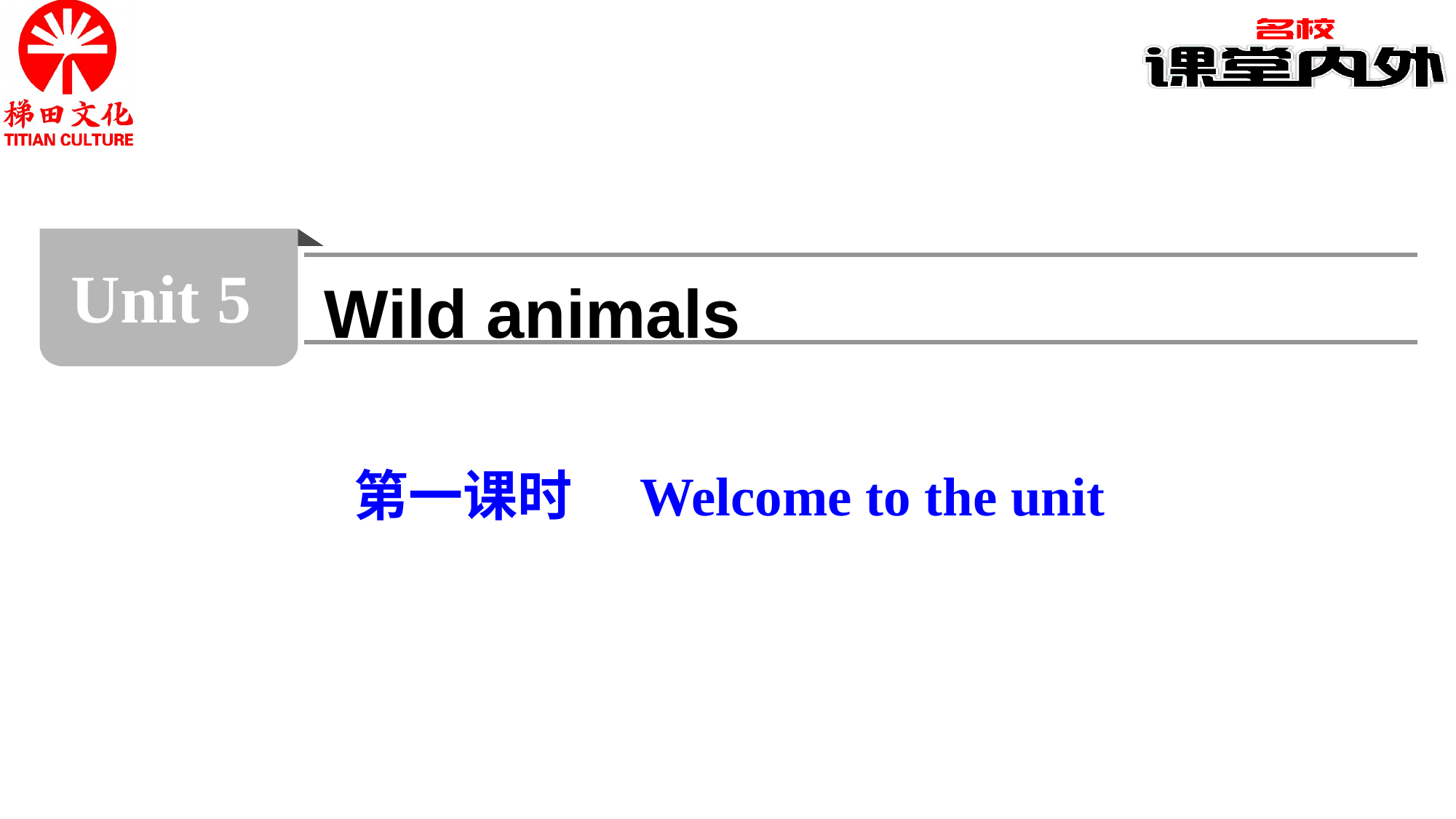

Unit 5
Wild animals
第一课时　Welcome to the unit